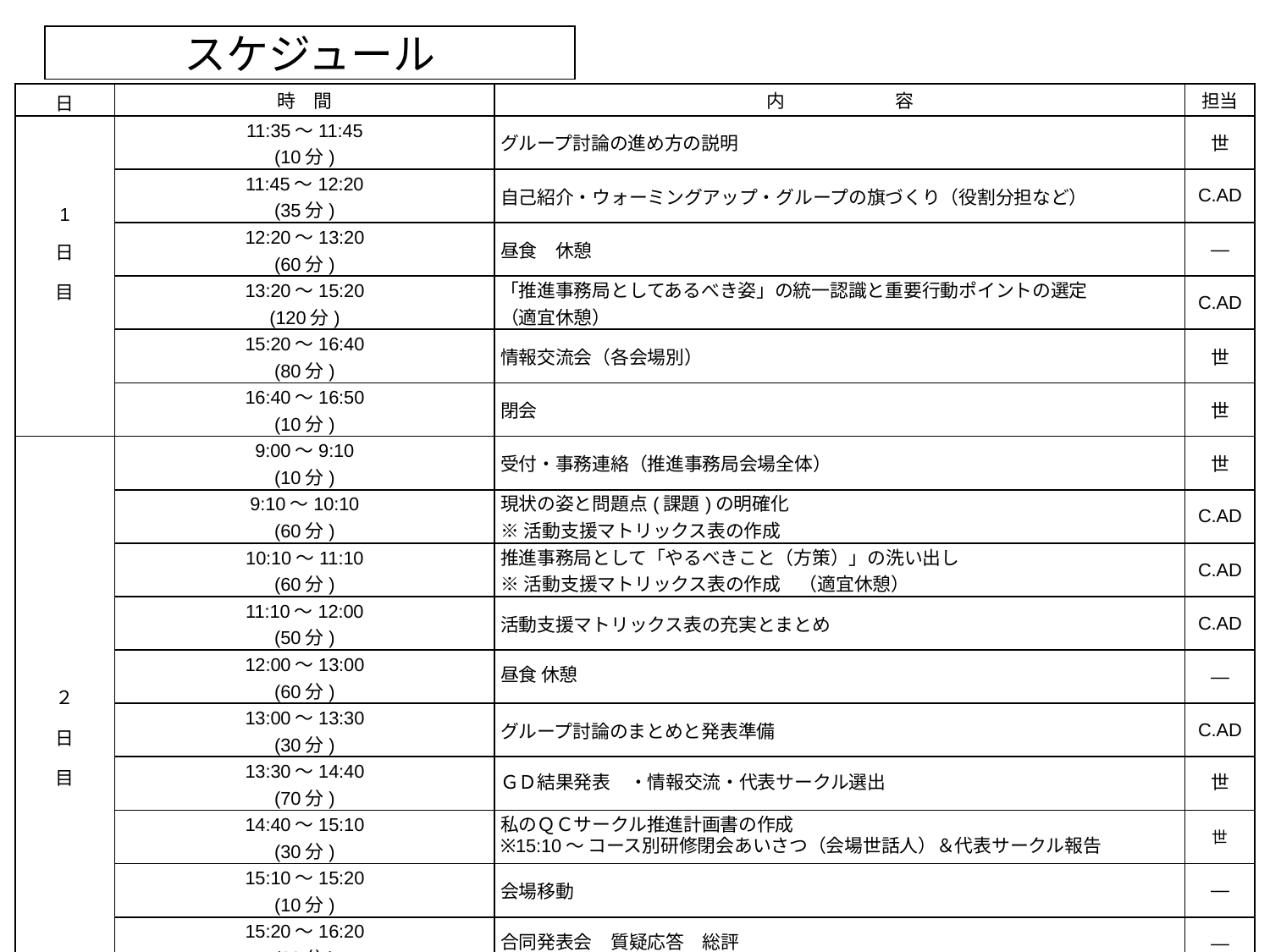

スケジュール
| 日 | 時　間 | 内　　　　　　容 | 担当 |
| --- | --- | --- | --- |
| 1 日 目 | 11:35～11:45 (10分) | グループ討論の進め方の説明 | 世 |
|  | 11:45～12:20 (35分) | 自己紹介・ウォーミングアップ・グループの旗づくり（役割分担など） | C.AD |
|  | 12:20～13:20 (60分) | 昼食　休憩 | ― |
|  | 13:20～15:20 (120分) | 「推進事務局としてあるべき姿」の統一認識と重要行動ポイントの選定 （適宜休憩） | C.AD |
|  | 15:20～16:40 (80分) | 情報交流会（各会場別） | 世 |
|  | 16:40～16:50 (10分) | 閉会 | 世 |
| ２ 日 目 | 9:00～9:10 (10分) | 受付・事務連絡（推進事務局会場全体） | 世 |
|  | 9:10～10:10 (60分) | 現状の姿と問題点(課題)の明確化 ※活動支援マトリックス表の作成 | C.AD |
|  | 10:10～11:10 (60分) | 推進事務局として「やるべきこと（方策）」の洗い出し ※活動支援マトリックス表の作成　（適宜休憩） | C.AD |
|  | 11:10～12:00 (50分) | 活動支援マトリックス表の充実とまとめ | C.AD |
|  | 12:00～13:00 (60分) | 昼食 休憩 | ― |
|  | 13:00～13:30 (30分) | グループ討論のまとめと発表準備 | C.AD |
|  | 13:30～14:40 (70分) | ＧＤ結果発表　・情報交流・代表サークル選出 | 世 |
|  | 14:40～15:10 (30分) | 私のＱＣサークル推進計画書の作成 ※15:10～ コース別研修閉会あいさつ（会場世話人）＆代表サークル報告 | 世 |
|  | 15:10～15:20 (10分) | 会場移動 | ― |
|  | 15:20～16:20 (60分) | 合同発表会　質疑応答　総評 | ― |
|  | 16:20～16:30 (10分) | 閉会挨拶　アンケート記入　解散 | ― |